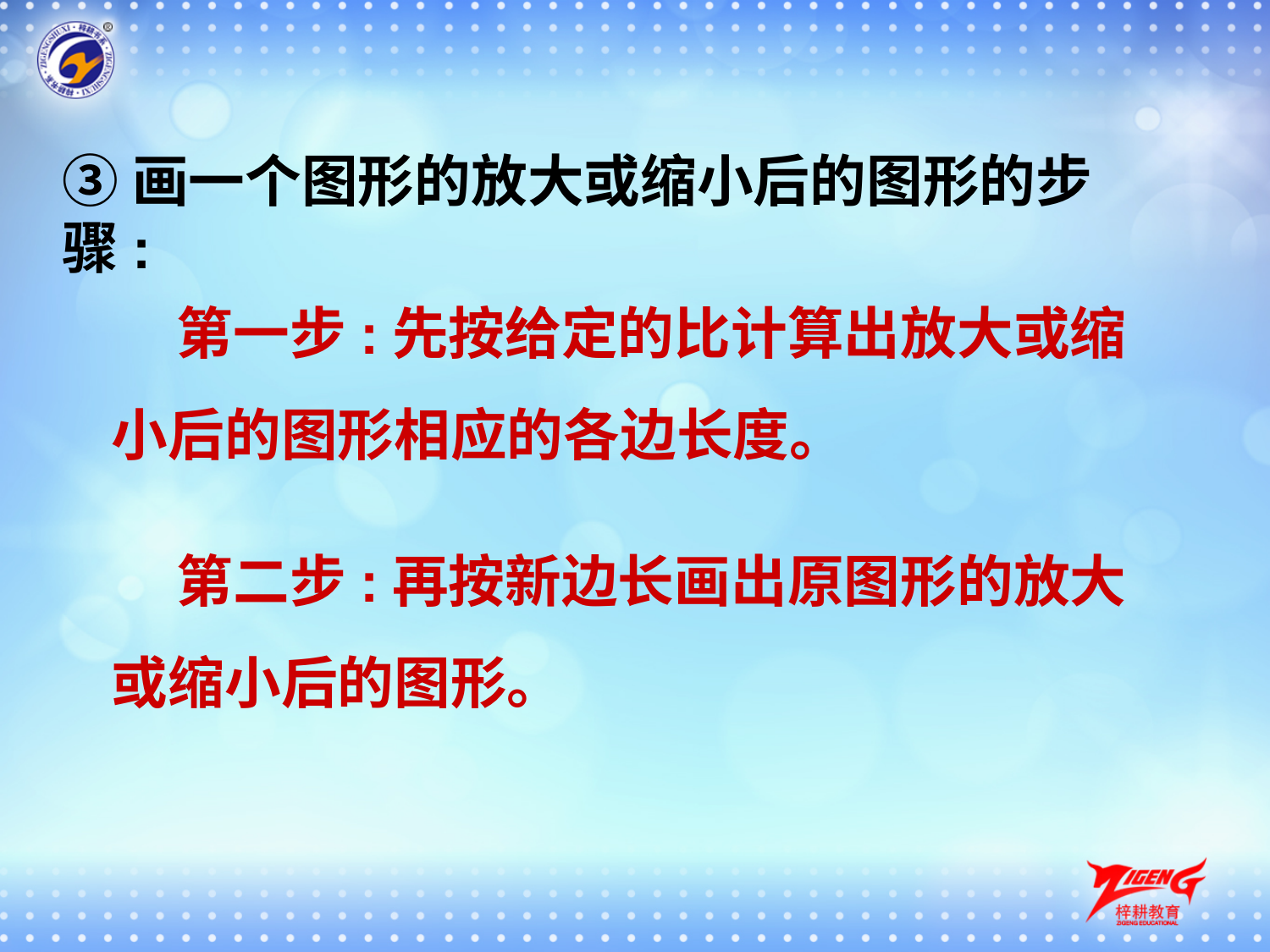

③画一个图形的放大或缩小后的图形的步骤:
    第一步:先按给定的比计算出放大或缩小后的图形相应的各边长度。
    第二步:再按新边长画出原图形的放大或缩小后的图形。